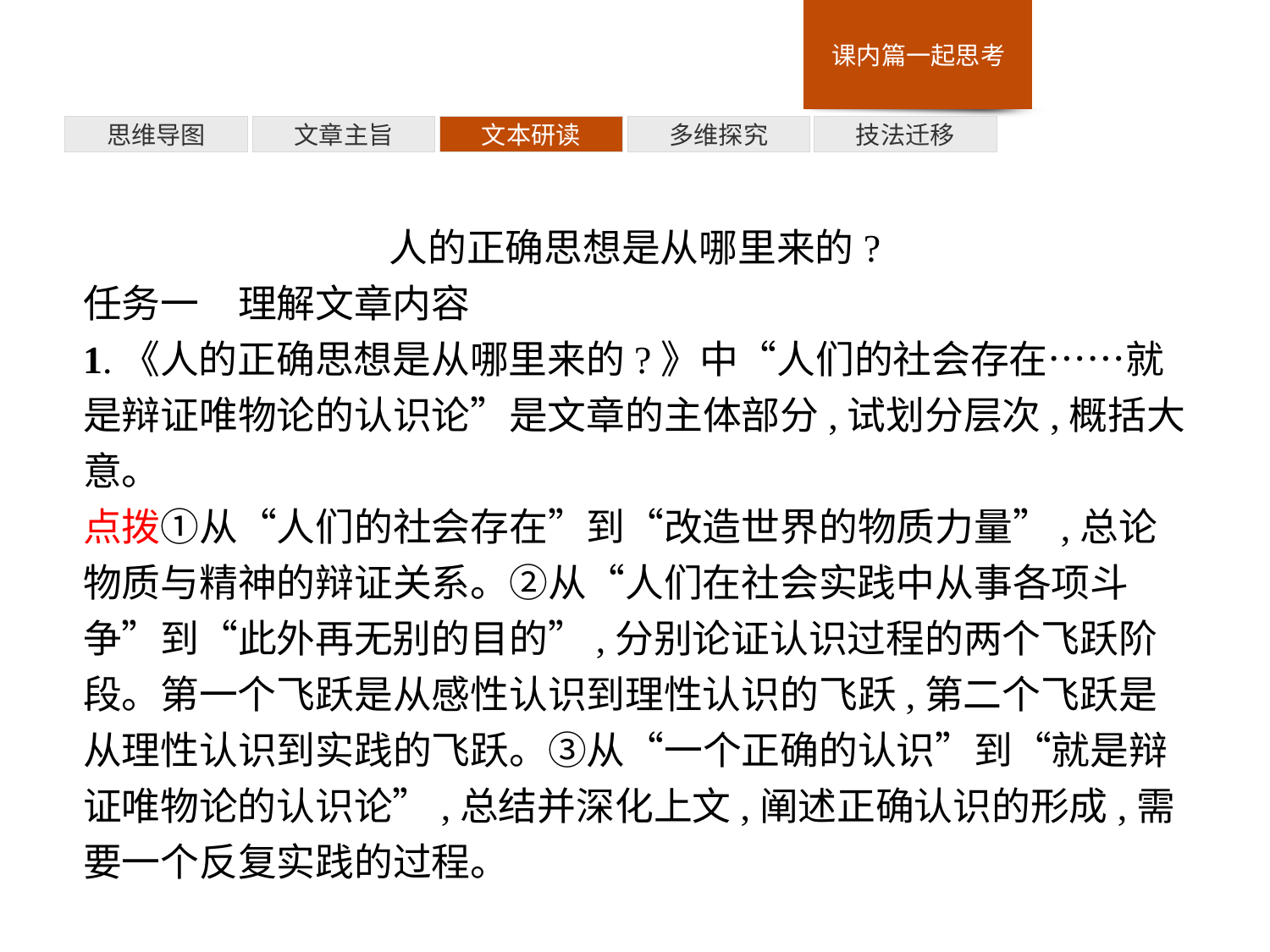

多维探究
思维导图
文章主旨
文本研读
技法迁移
人的正确思想是从哪里来的?
任务一　理解文章内容
1.《人的正确思想是从哪里来的?》中“人们的社会存在……就是辩证唯物论的认识论”是文章的主体部分,试划分层次,概括大意。
点拨①从“人们的社会存在”到“改造世界的物质力量”,总论物质与精神的辩证关系。②从“人们在社会实践中从事各项斗争”到“此外再无别的目的”,分别论证认识过程的两个飞跃阶段。第一个飞跃是从感性认识到理性认识的飞跃,第二个飞跃是从理性认识到实践的飞跃。③从“一个正确的认识”到“就是辩证唯物论的认识论”,总结并深化上文,阐述正确认识的形成,需要一个反复实践的过程。